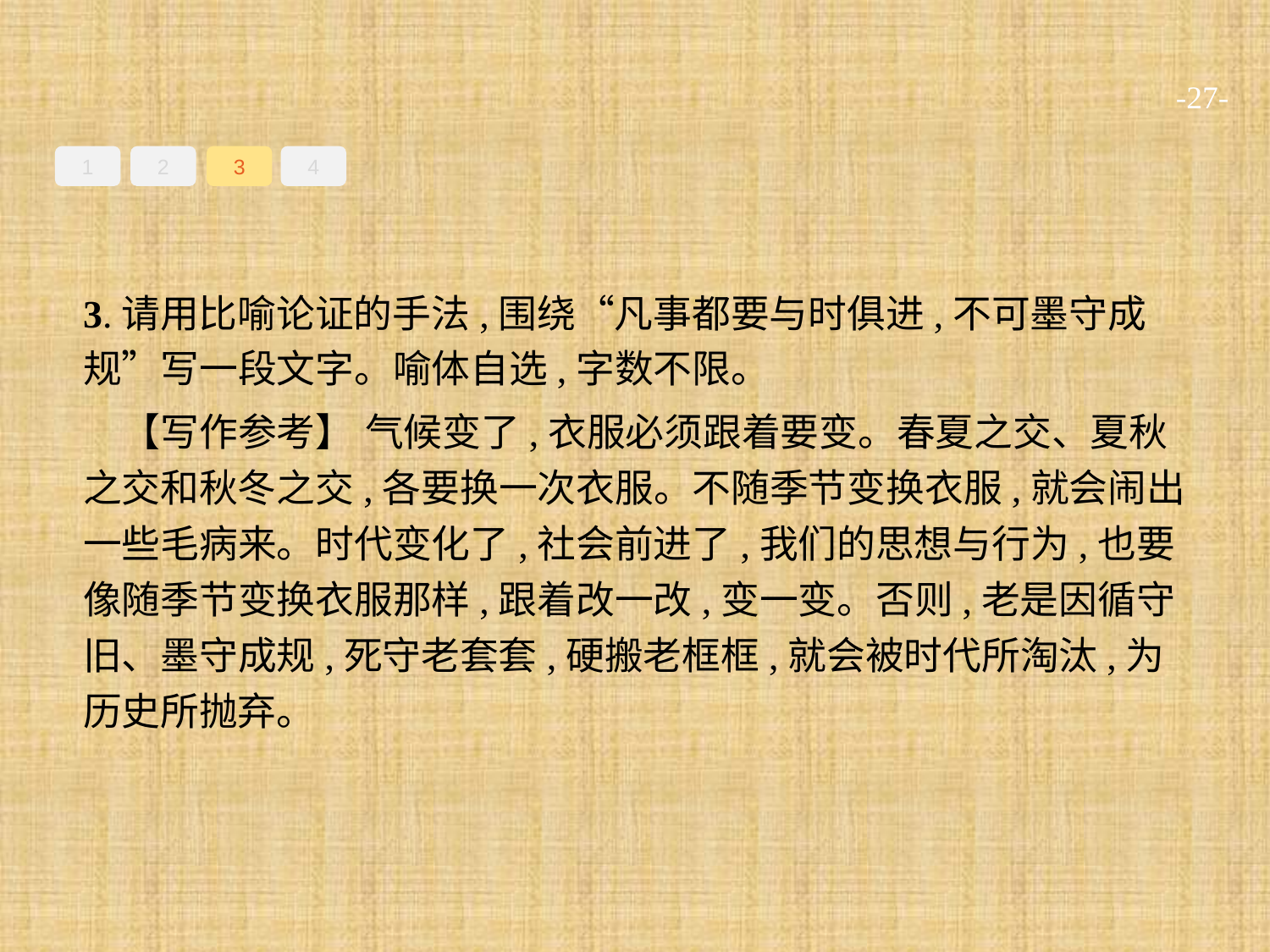

-27-
1
2
3
4
3.请用比喻论证的手法,围绕“凡事都要与时俱进,不可墨守成规”写一段文字。喻体自选,字数不限。
【写作参考】 气候变了,衣服必须跟着要变。春夏之交、夏秋之交和秋冬之交,各要换一次衣服。不随季节变换衣服,就会闹出一些毛病来。时代变化了,社会前进了,我们的思想与行为,也要像随季节变换衣服那样,跟着改一改,变一变。否则,老是因循守旧、墨守成规,死守老套套,硬搬老框框,就会被时代所淘汰,为历史所抛弃。